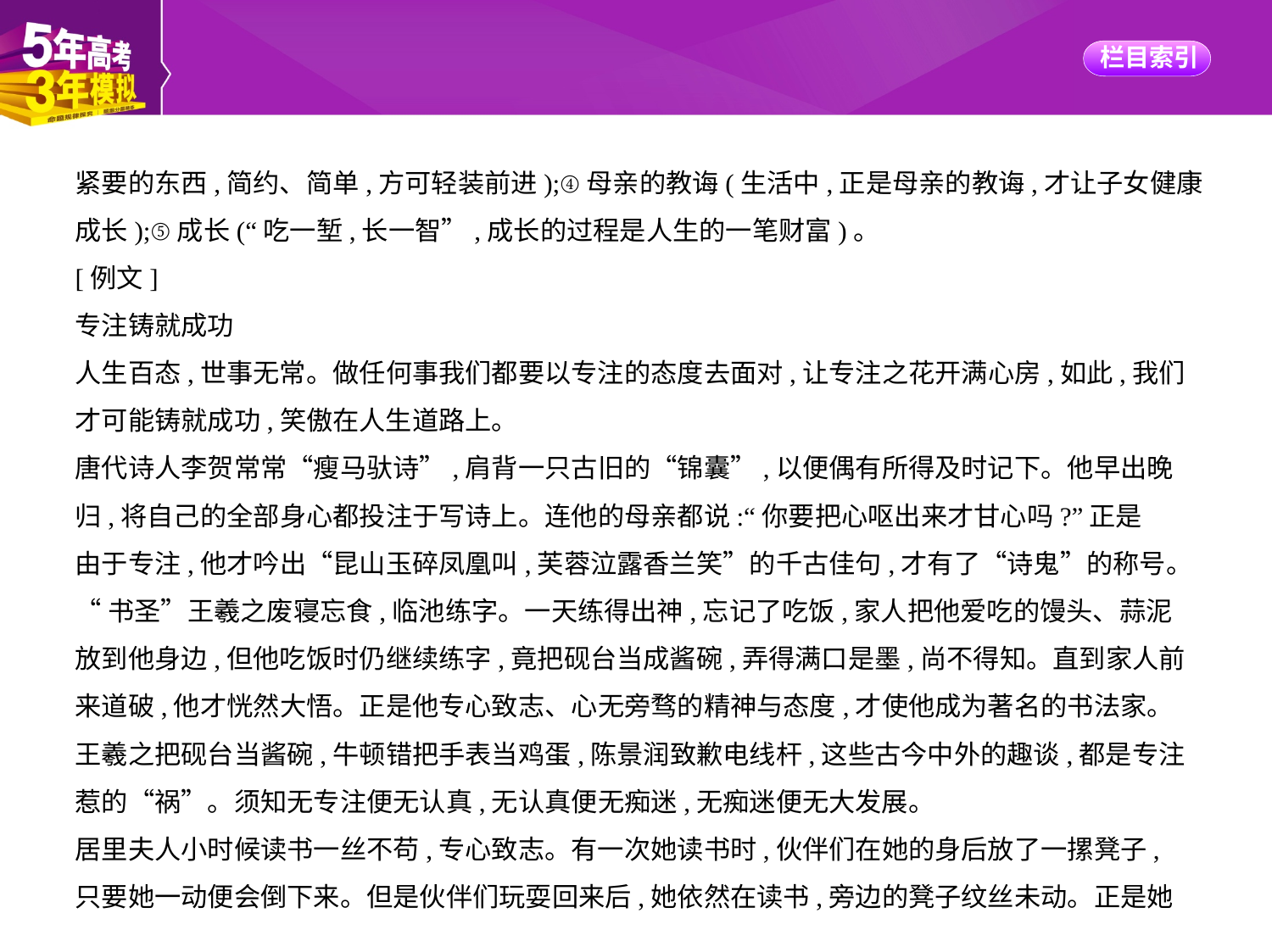

紧要的东西,简约、简单,方可轻装前进);④母亲的教诲(生活中,正是母亲的教诲,才让子女健康
成长);⑤成长(“吃一堑,长一智”,成长的过程是人生的一笔财富)。
[例文]
专注铸就成功
人生百态,世事无常。做任何事我们都要以专注的态度去面对,让专注之花开满心房,如此,我们
才可能铸就成功,笑傲在人生道路上。
唐代诗人李贺常常“瘦马驮诗”,肩背一只古旧的“锦囊”,以便偶有所得及时记下。他早出晚
归,将自己的全部身心都投注于写诗上。连他的母亲都说:“你要把心呕出来才甘心吗?”正是
由于专注,他才吟出“昆山玉碎凤凰叫,芙蓉泣露香兰笑”的千古佳句,才有了“诗鬼”的称号。
“书圣”王羲之废寝忘食,临池练字。一天练得出神,忘记了吃饭,家人把他爱吃的馒头、蒜泥
放到他身边,但他吃饭时仍继续练字,竟把砚台当成酱碗,弄得满口是墨,尚不得知。直到家人前
来道破,他才恍然大悟。正是他专心致志、心无旁骛的精神与态度,才使他成为著名的书法家。
王羲之把砚台当酱碗,牛顿错把手表当鸡蛋,陈景润致歉电线杆,这些古今中外的趣谈,都是专注
惹的“祸”。须知无专注便无认真,无认真便无痴迷,无痴迷便无大发展。
居里夫人小时候读书一丝不苟,专心致志。有一次她读书时,伙伴们在她的身后放了一摞凳子,
只要她一动便会倒下来。但是伙伴们玩耍回来后,她依然在读书,旁边的凳子纹丝未动。正是她